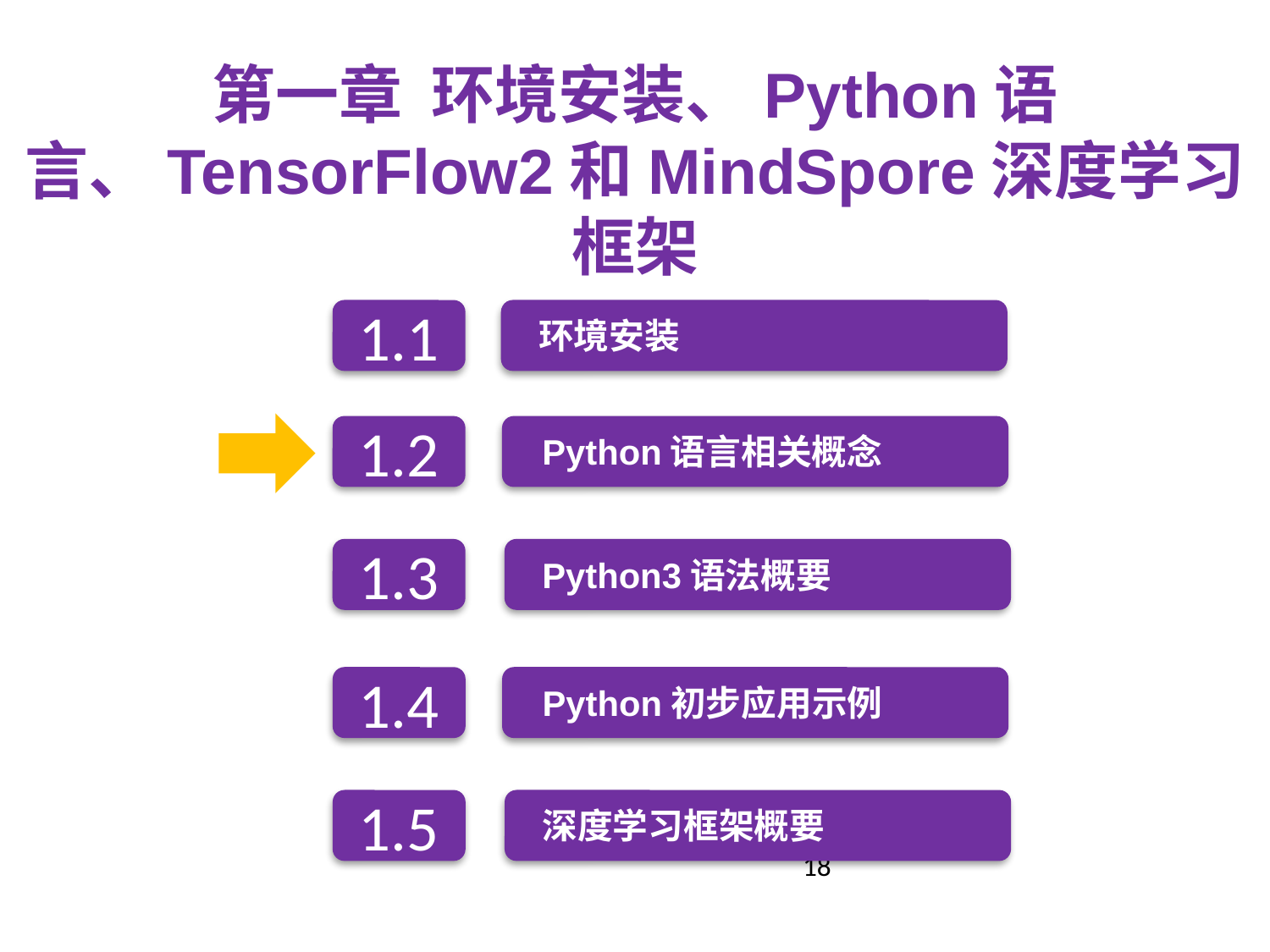

第一章  环境安装、Python语言、TensorFlow2和MindSpore深度学习框架

环境安装
1.1

1.2

Python语言相关概念

Python3语法概要
1.3
1.4

Python初步应用示例

深度学习框架概要
1.5
18